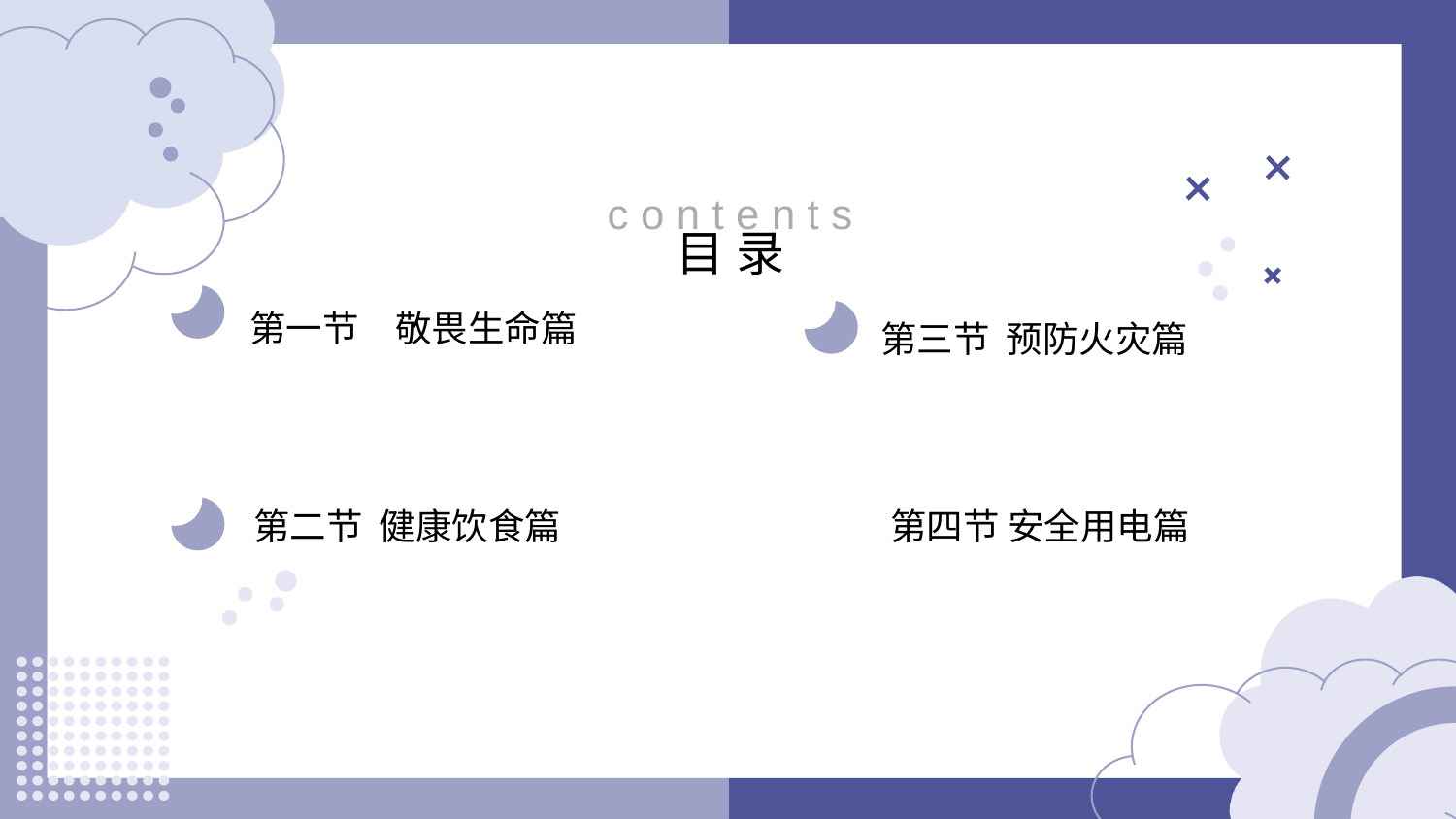

contents
目录

第一节　敬畏生命篇

第三节  预防火灾篇

第二节  健康饮食篇

第四节 安全用电篇